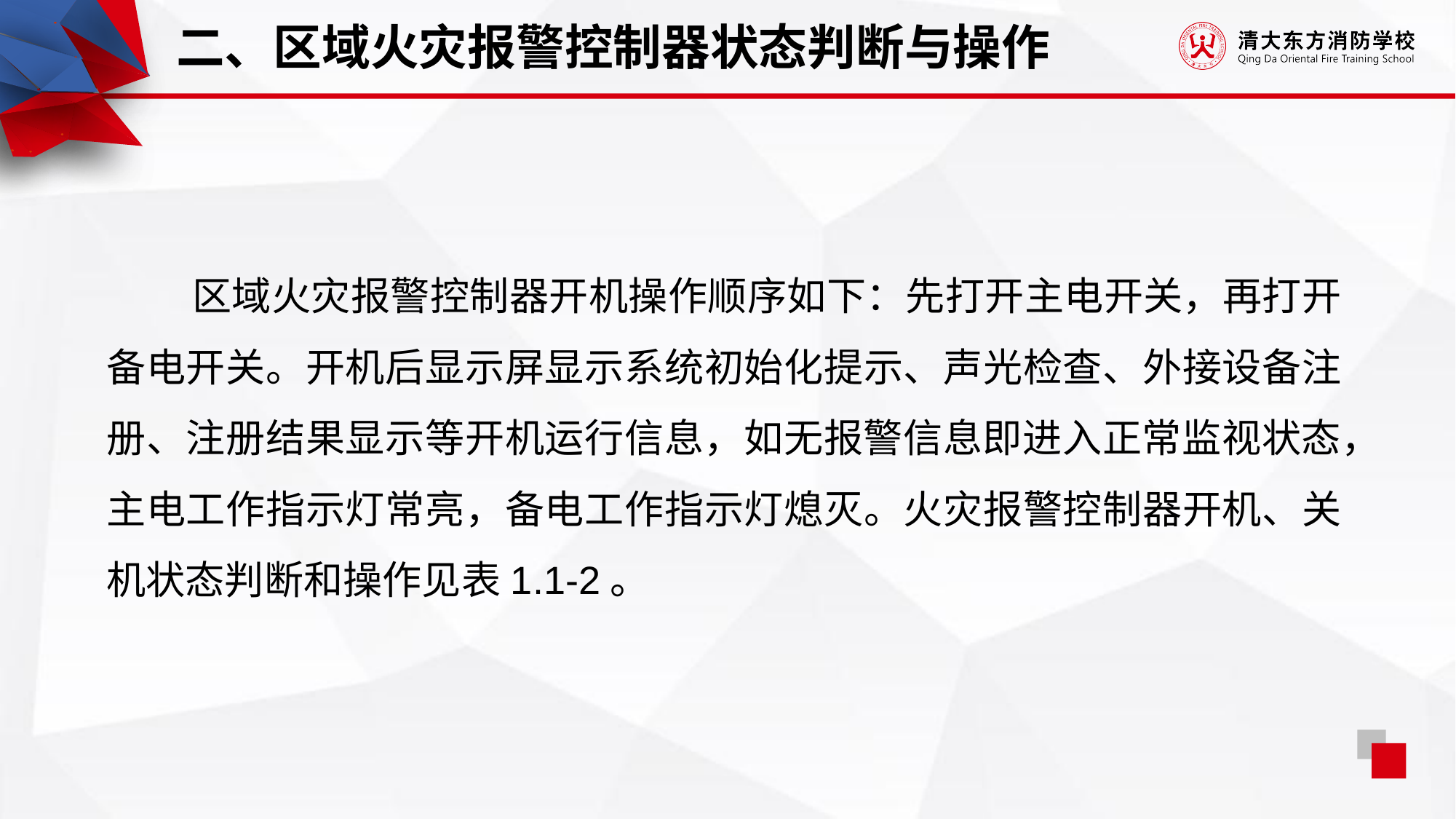

二、区域火灾报警控制器状态判断与操作

区域火灾报警控制器开机操作顺序如下：先打开主电开关，再打开备电开关。开机后显示屏显示系统初始化提示、声光检查、外接设备注册、注册结果显示等开机运行信息，如无报警信息即进入正常监视状态，主电工作指示灯常亮，备电工作指示灯熄灭。火灾报警控制器开机、关机状态判断和操作见表1.1-2。